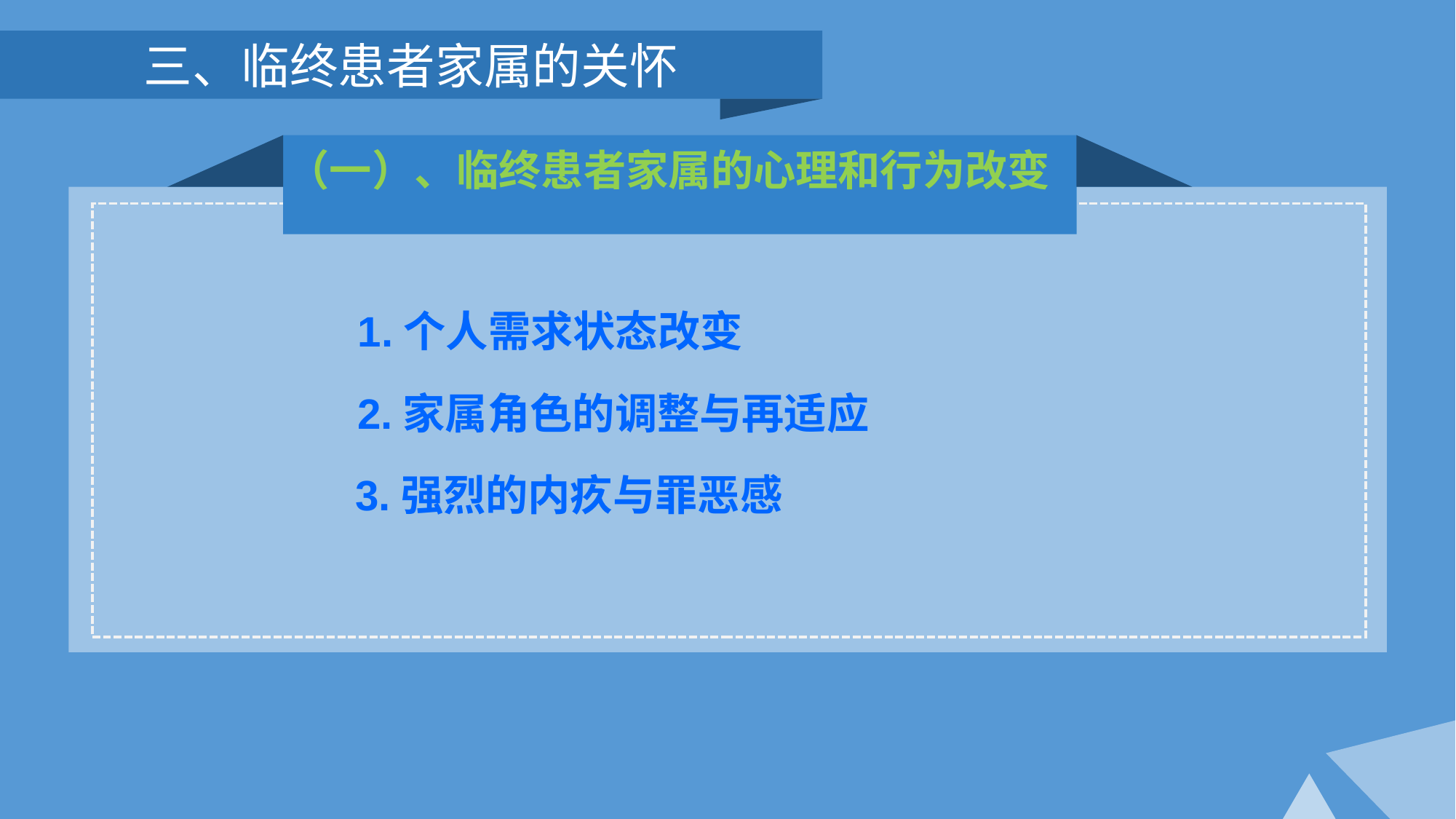

三、临终患者家属的关怀

（一）、临终患者家属的心理和行为改变

 1.个人需求状态改变

 2.家属角色的调整与再适应
3.强烈的内疚与罪恶感